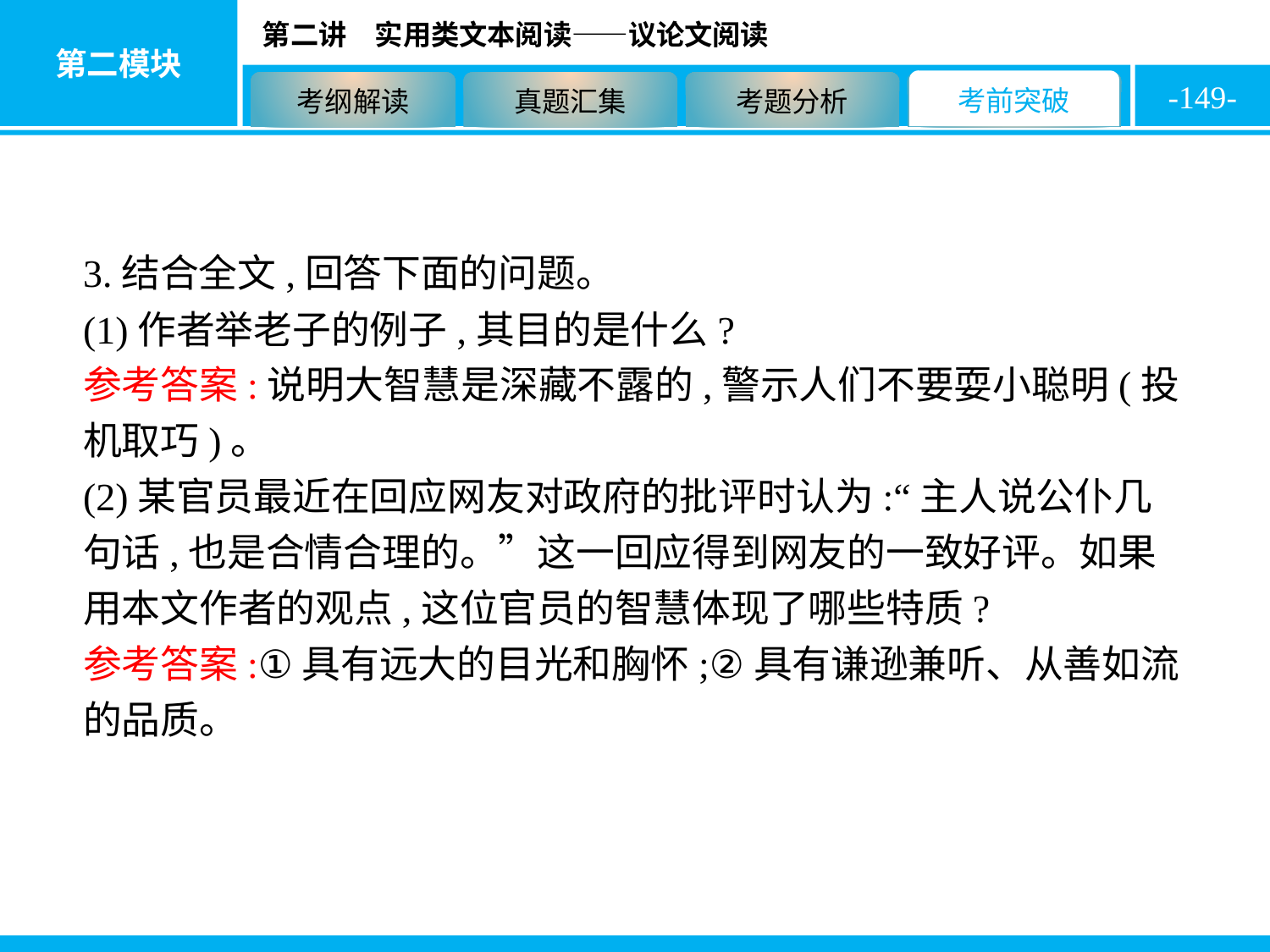

-149-
3.结合全文,回答下面的问题。
(1)作者举老子的例子,其目的是什么?
参考答案:说明大智慧是深藏不露的,警示人们不要耍小聪明(投机取巧)。
(2)某官员最近在回应网友对政府的批评时认为:“主人说公仆几句话,也是合情合理的。”这一回应得到网友的一致好评。如果用本文作者的观点,这位官员的智慧体现了哪些特质?
参考答案:①具有远大的目光和胸怀;②具有谦逊兼听、从善如流的品质。